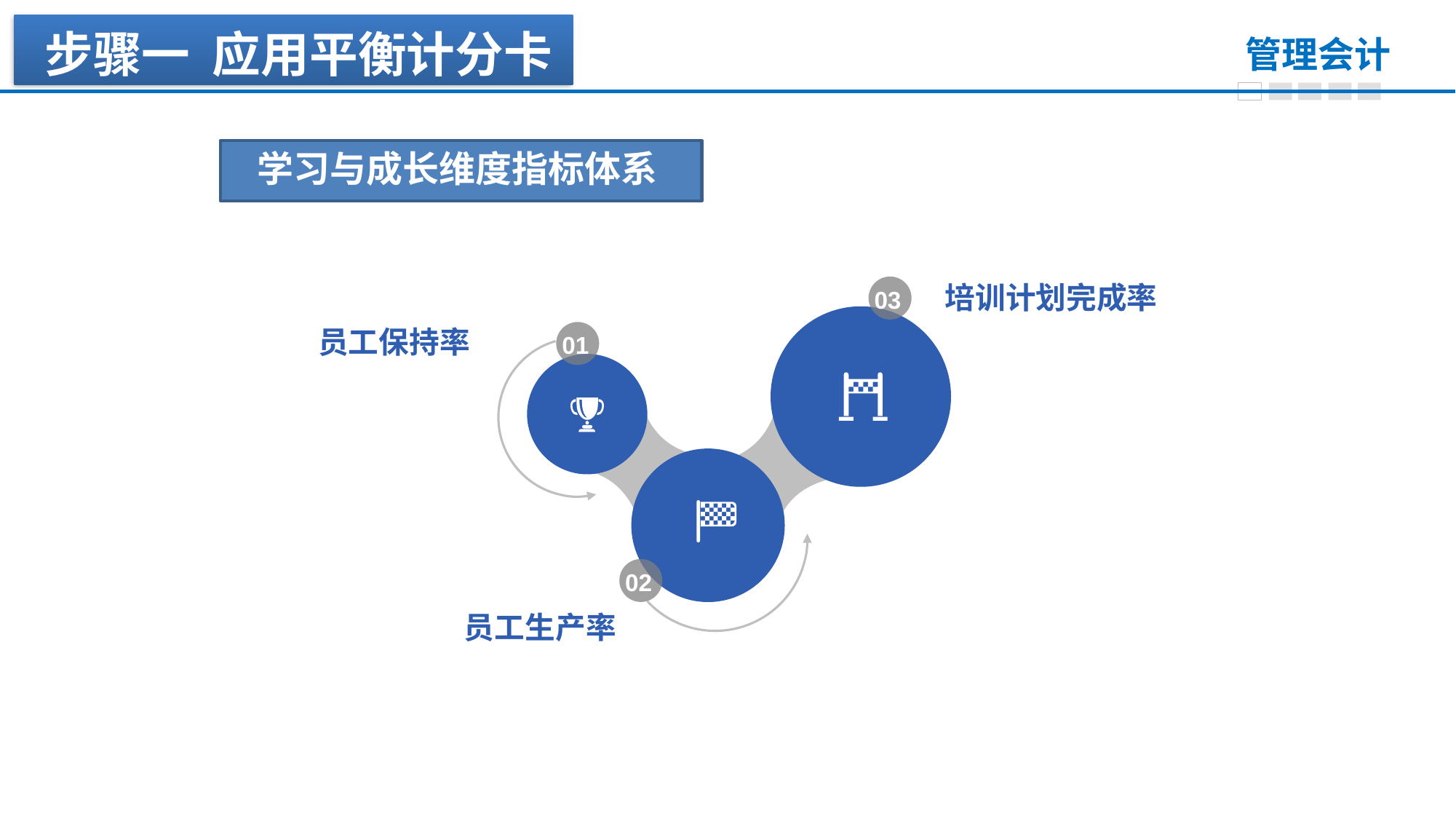

步骤一  应用平衡计分卡
学习与成长维度指标体系

培训计划完成率

03

员工保持率

01

02
员工生产率